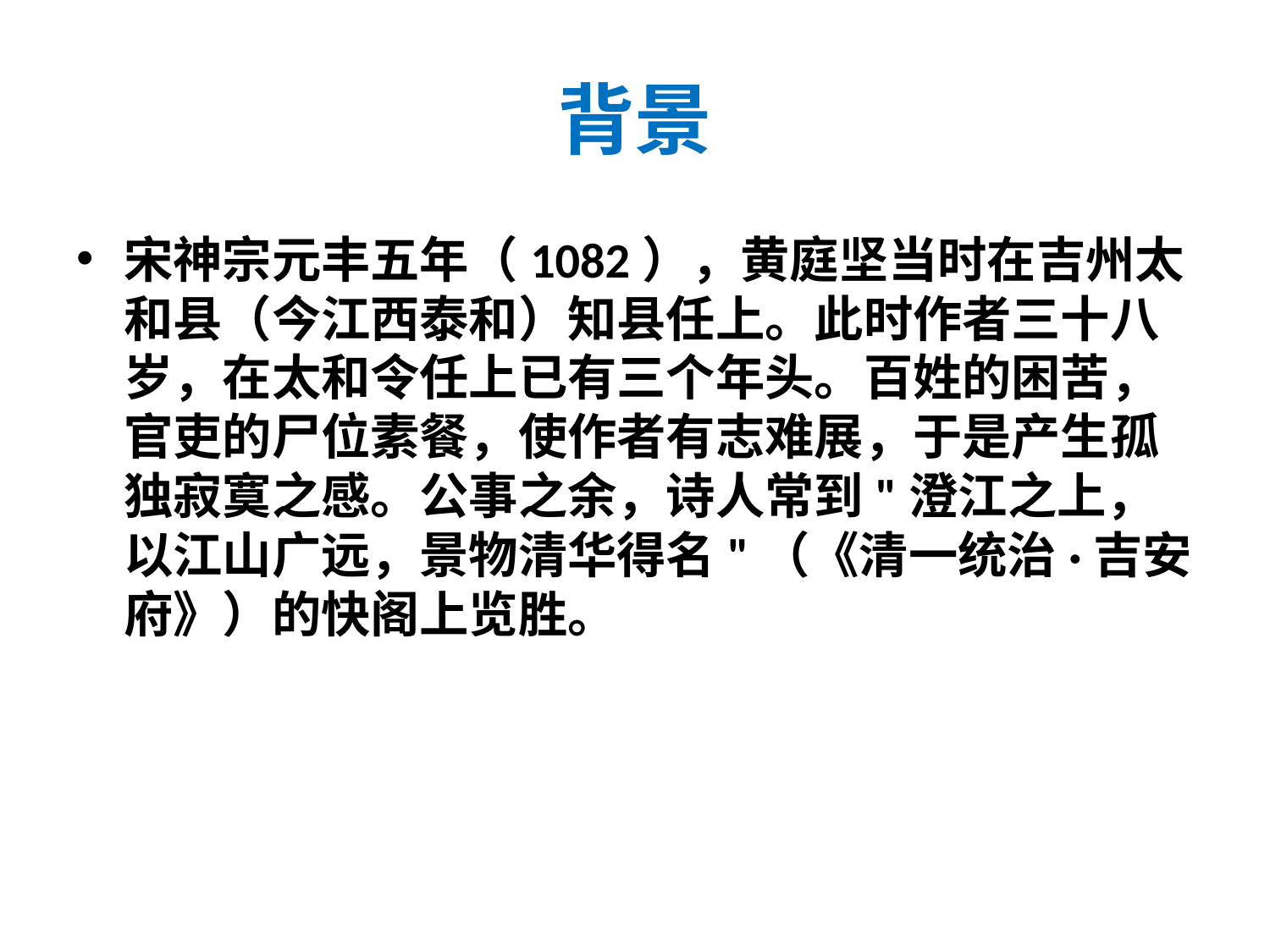

# 背景
宋神宗元丰五年（1082），黄庭坚当时在吉州太和县（今江西泰和）知县任上。此时作者三十八岁，在太和令任上已有三个年头。百姓的困苦，官吏的尸位素餐，使作者有志难展，于是产生孤独寂寞之感。公事之余，诗人常到"澄江之上，以江山广远，景物清华得名"（《清一统治·吉安府》）的快阁上览胜。